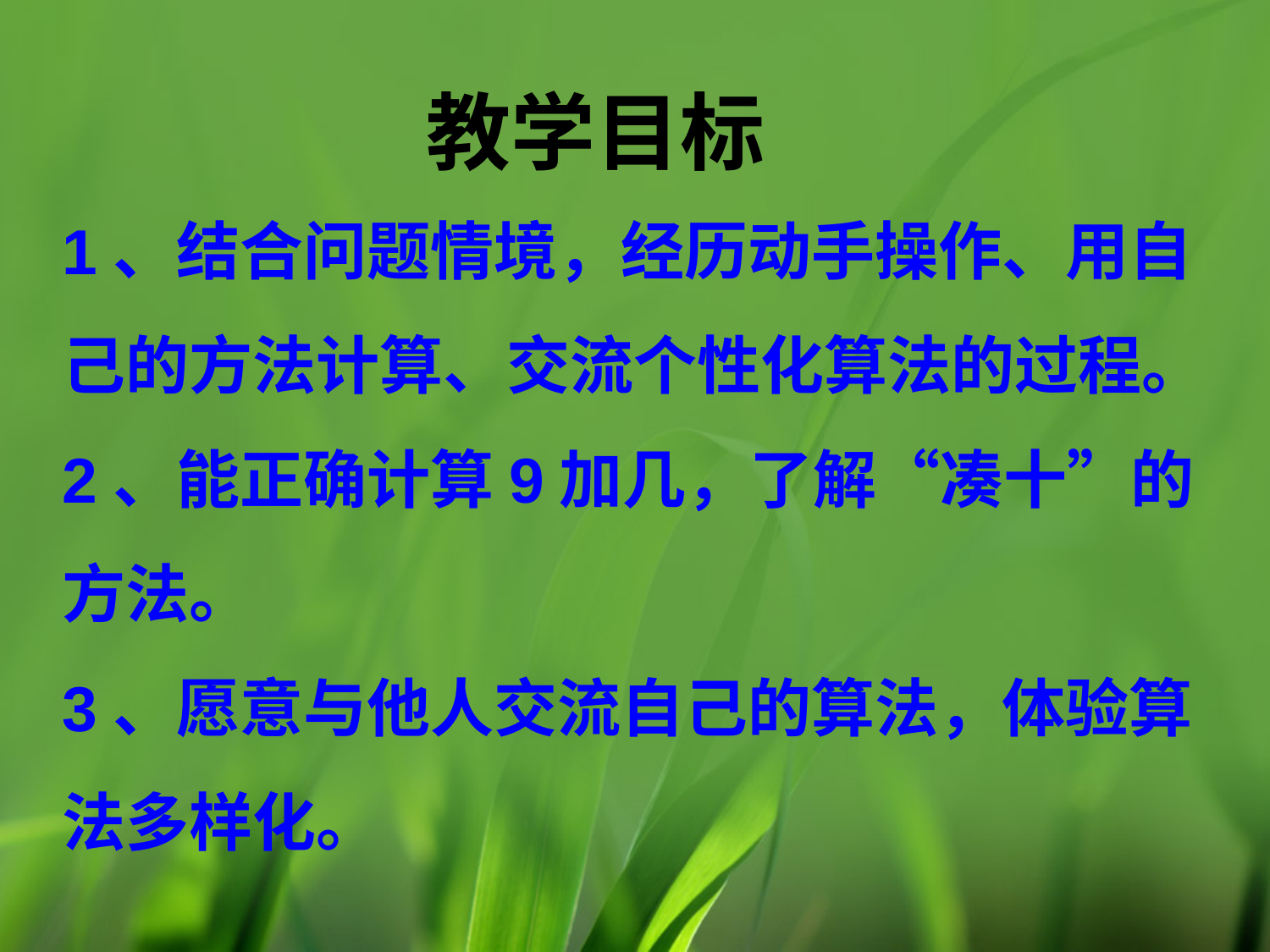

教学目标
1、结合问题情境，经历动手操作、用自己的方法计算、交流个性化算法的过程。
2、能正确计算9加几，了解“凑十”的方法。
3、愿意与他人交流自己的算法，体验算法多样化。